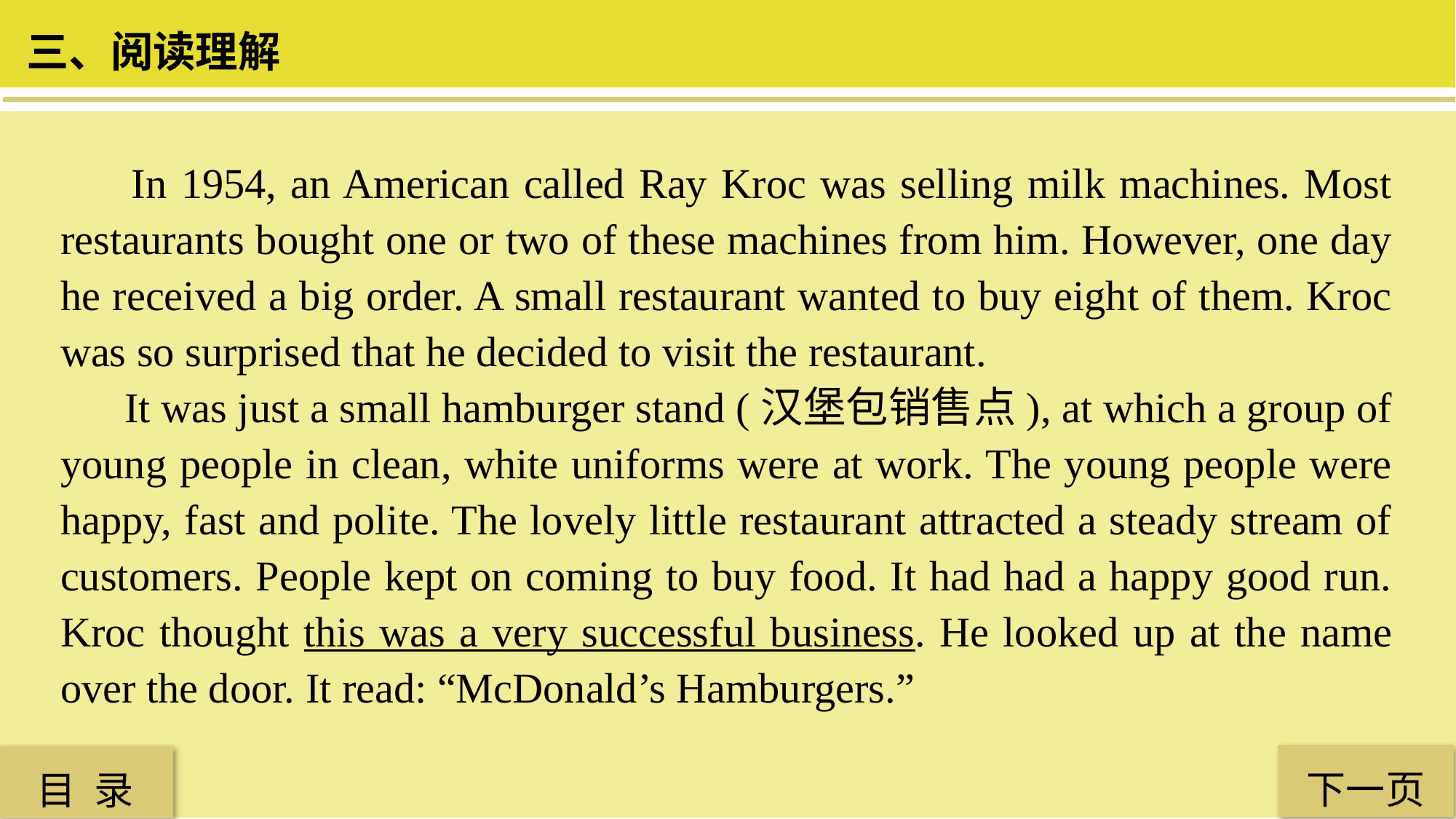

三、阅读理解
     In 1954, an American called Ray Kroc was selling milk machines. Most restaurants bought one or two of these machines from him. However, one day he received a big order. A small restaurant wanted to buy eight of them. Kroc was so surprised that he decided to visit the restaurant.
      It was just a small hamburger stand (汉堡包销售点), at which a group of young people in clean, white uniforms were at work. The young people were happy, fast and polite. The lovely little restaurant attracted a steady stream of customers. People kept on coming to buy food. It had had a happy good run. Kroc thought this was a very successful business. He looked up at the name over the door. It read: “McDonald’s Hamburgers.”